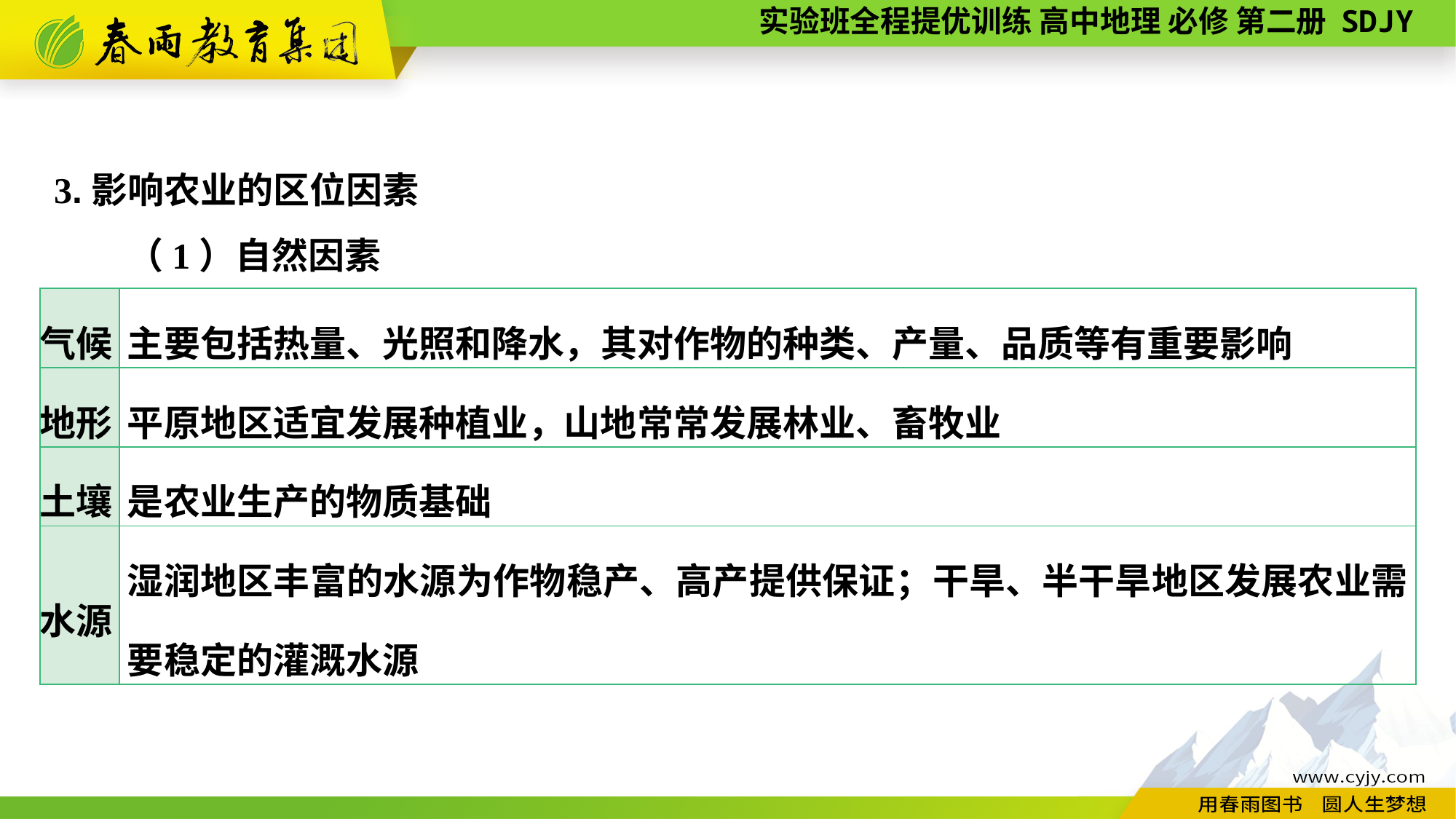

3.影响农业的区位因素
　　（1）自然因素
| 气候 | 主要包括热量、光照和降水，其对作物的种类、产量、品质等有重要影响 |
| --- | --- |
| 地形 | 平原地区适宜发展种植业，山地常常发展林业、畜牧业 |
| 土壤 | 是农业生产的物质基础 |
| 水源 | 湿润地区丰富的水源为作物稳产、高产提供保证；干旱、半干旱地区发展农业需要稳定的灌溉水源 |